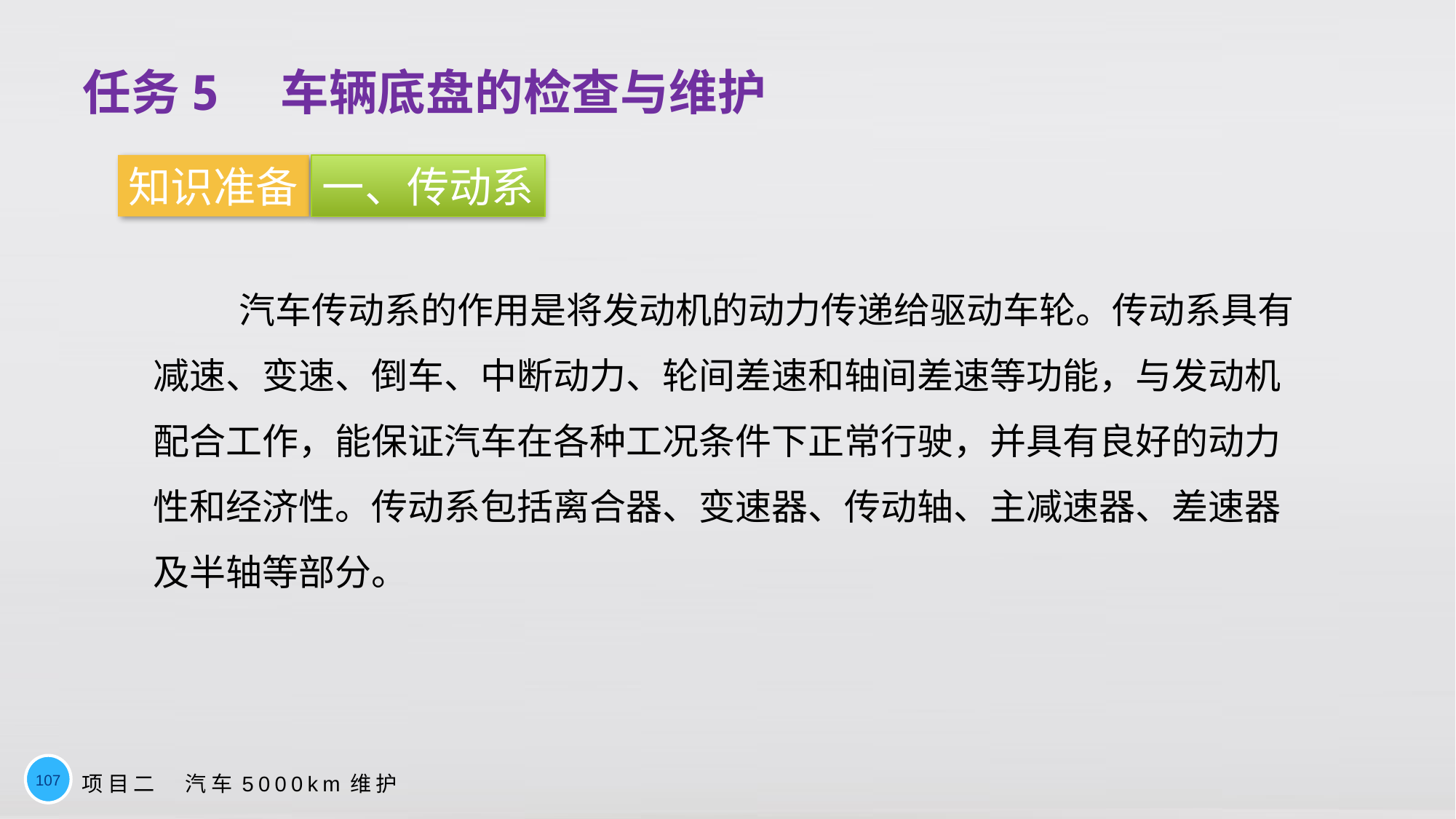

任务5　车辆底盘的检查与维护
知识准备
一、传动系
汽车传动系的作用是将发动机的动力传递给驱动车轮。传动系具有减速、变速、倒车、中断动力、轮间差速和轴间差速等功能，与发动机配合工作，能保证汽车在各种工况条件下正常行驶，并具有良好的动力性和经济性。传动系包括离合器、变速器、传动轴、主减速器、差速器及半轴等部分。
107